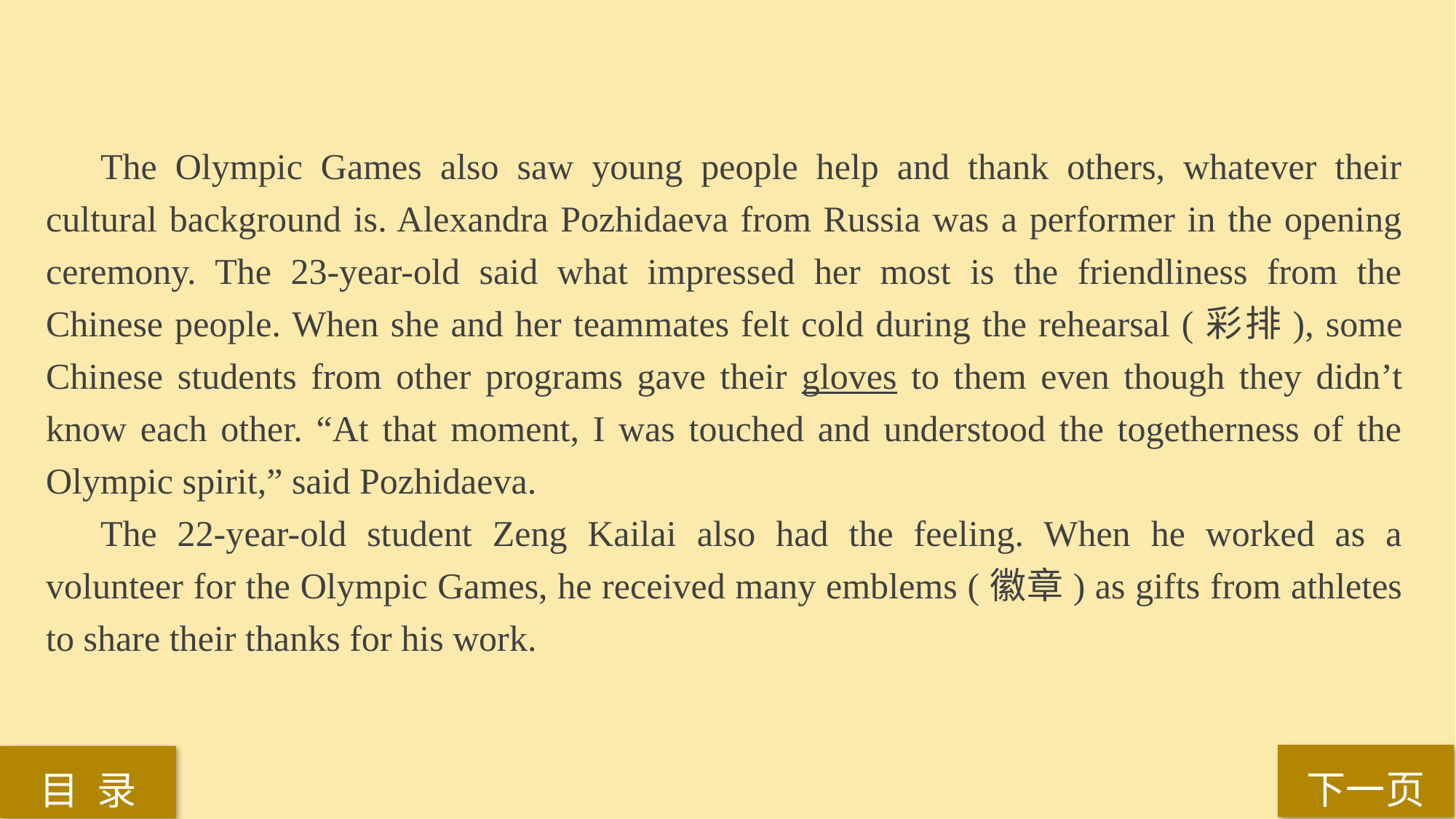

The Olympic Games also saw young people help and thank others, whatever their cultural background is. Alexandra Pozhidaeva from Russia was a performer in the opening ceremony. The 23-year-old said what impressed her most is the friendliness from the Chinese people. When she and her teammates felt cold during the rehearsal (彩排), some Chinese students from other programs gave their gloves to them even though they didn’t know each other. “At that moment, I was touched and understood the togetherness of the Olympic spirit,” said Pozhidaeva.
The 22-year-old student Zeng Kailai also had the feeling. When he worked as a volunteer for the Olympic Games, he received many emblems (徽章) as gifts from athletes to share their thanks for his work.